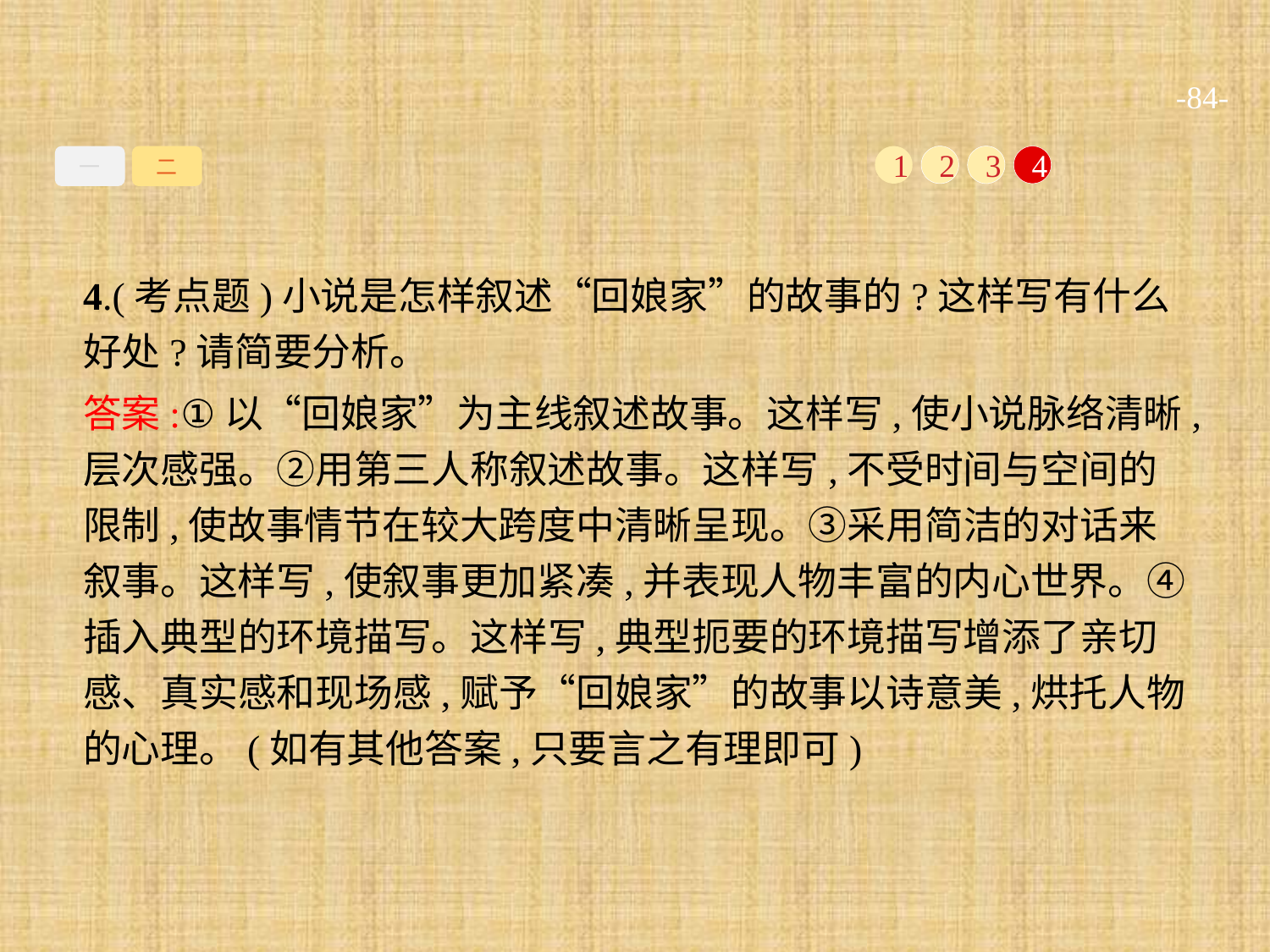

-84-
一
二
1
2
3
4
4.(考点题)小说是怎样叙述“回娘家”的故事的?这样写有什么好处?请简要分析。
答案:①以“回娘家”为主线叙述故事。这样写,使小说脉络清晰,层次感强。②用第三人称叙述故事。这样写,不受时间与空间的限制,使故事情节在较大跨度中清晰呈现。③采用简洁的对话来叙事。这样写,使叙事更加紧凑,并表现人物丰富的内心世界。④插入典型的环境描写。这样写,典型扼要的环境描写增添了亲切感、真实感和现场感,赋予“回娘家”的故事以诗意美,烘托人物的心理。(如有其他答案,只要言之有理即可)